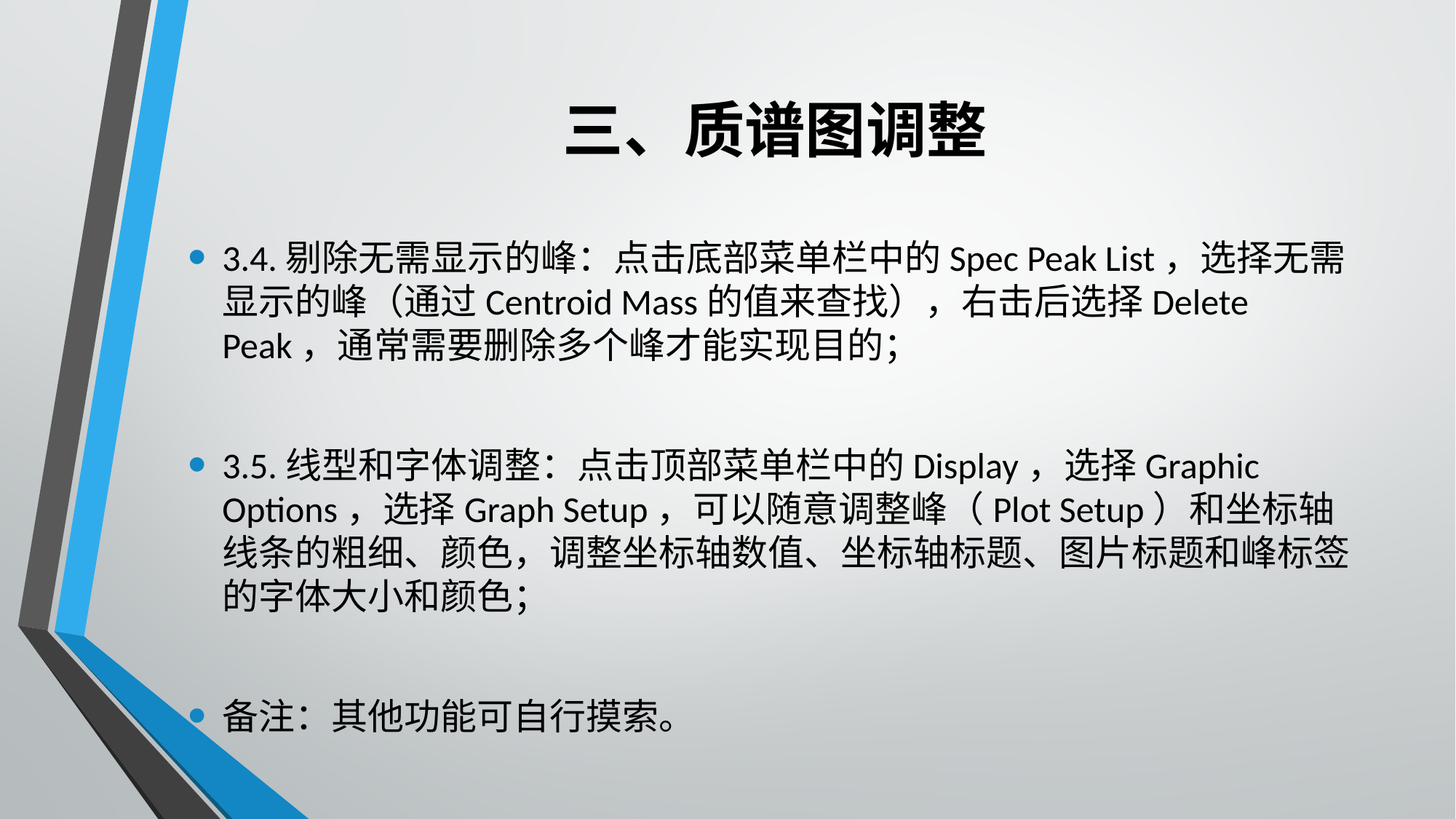

# 三、质谱图调整
3.4.剔除无需显示的峰：点击底部菜单栏中的Spec Peak List，选择无需显示的峰（通过Centroid Mass的值来查找），右击后选择Delete Peak，通常需要删除多个峰才能实现目的；

3.5.线型和字体调整：点击顶部菜单栏中的Display，选择Graphic Options，选择Graph Setup，可以随意调整峰（Plot Setup）和坐标轴线条的粗细、颜色，调整坐标轴数值、坐标轴标题、图片标题和峰标签的字体大小和颜色；

备注：其他功能可自行摸索。